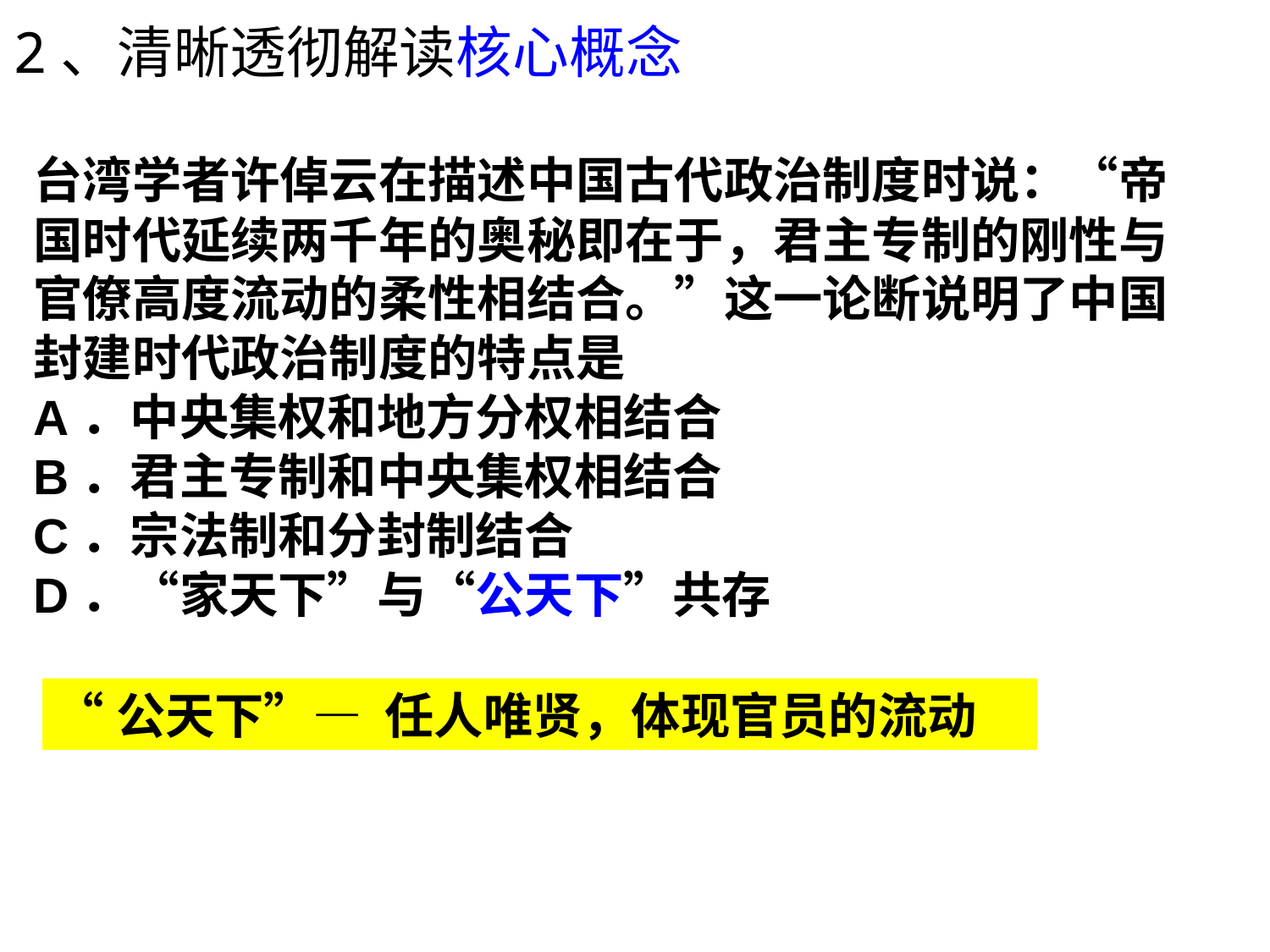

2、清晰透彻解读核心概念
台湾学者许倬云在描述中国古代政治制度时说：“帝国时代延续两千年的奥秘即在于，君主专制的刚性与官僚高度流动的柔性相结合。”这一论断说明了中国封建时代政治制度的特点是
A．中央集权和地方分权相结合
B．君主专制和中央集权相结合
C．宗法制和分封制结合
D．“家天下”与“公天下”共存
“公天下”—  任人唯贤，体现官员的流动